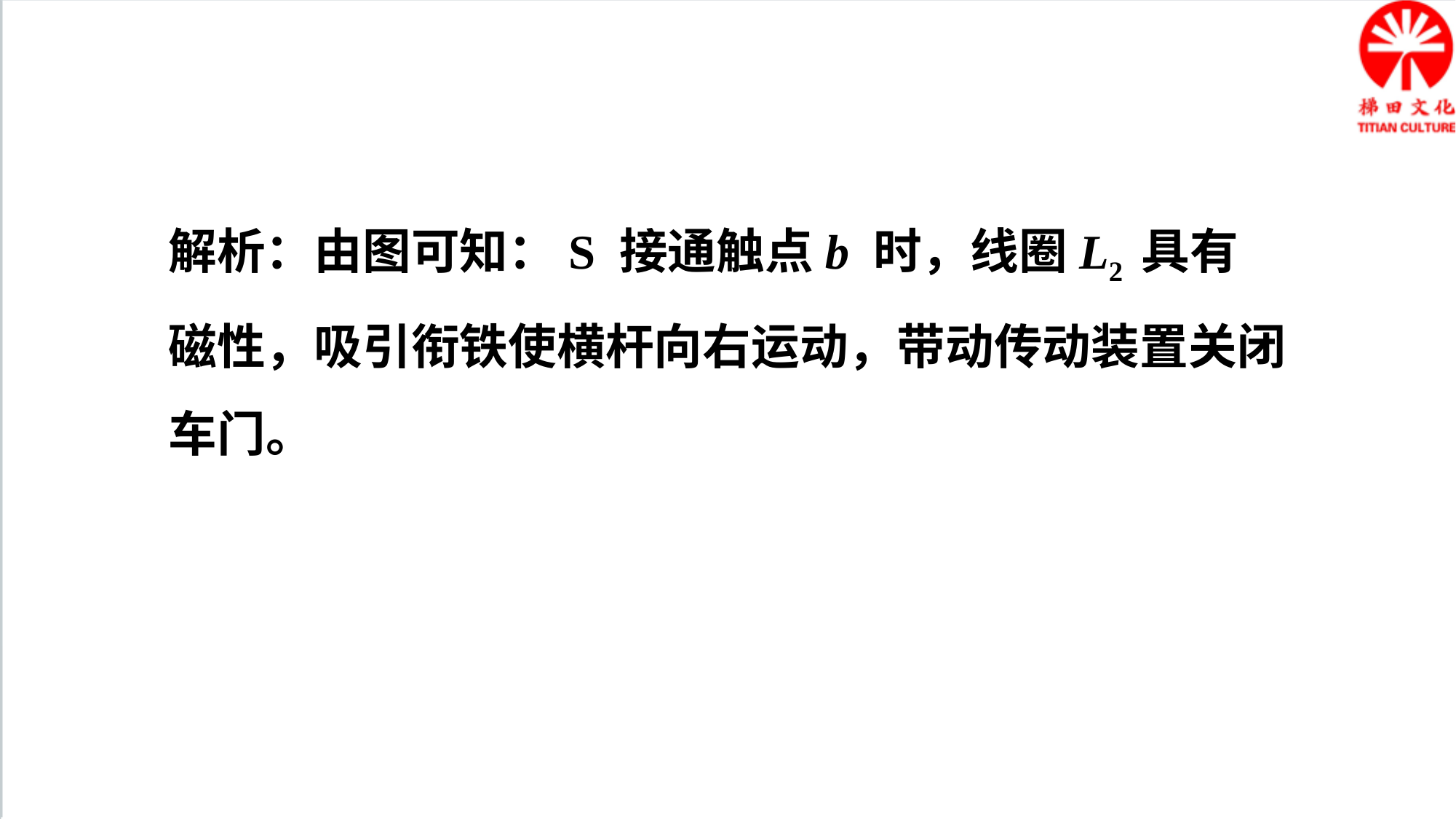

解析：由图可知：S 接通触点b 时，线圈L2 具有磁性，吸引衔铁使横杆向右运动，带动传动装置关闭车门。